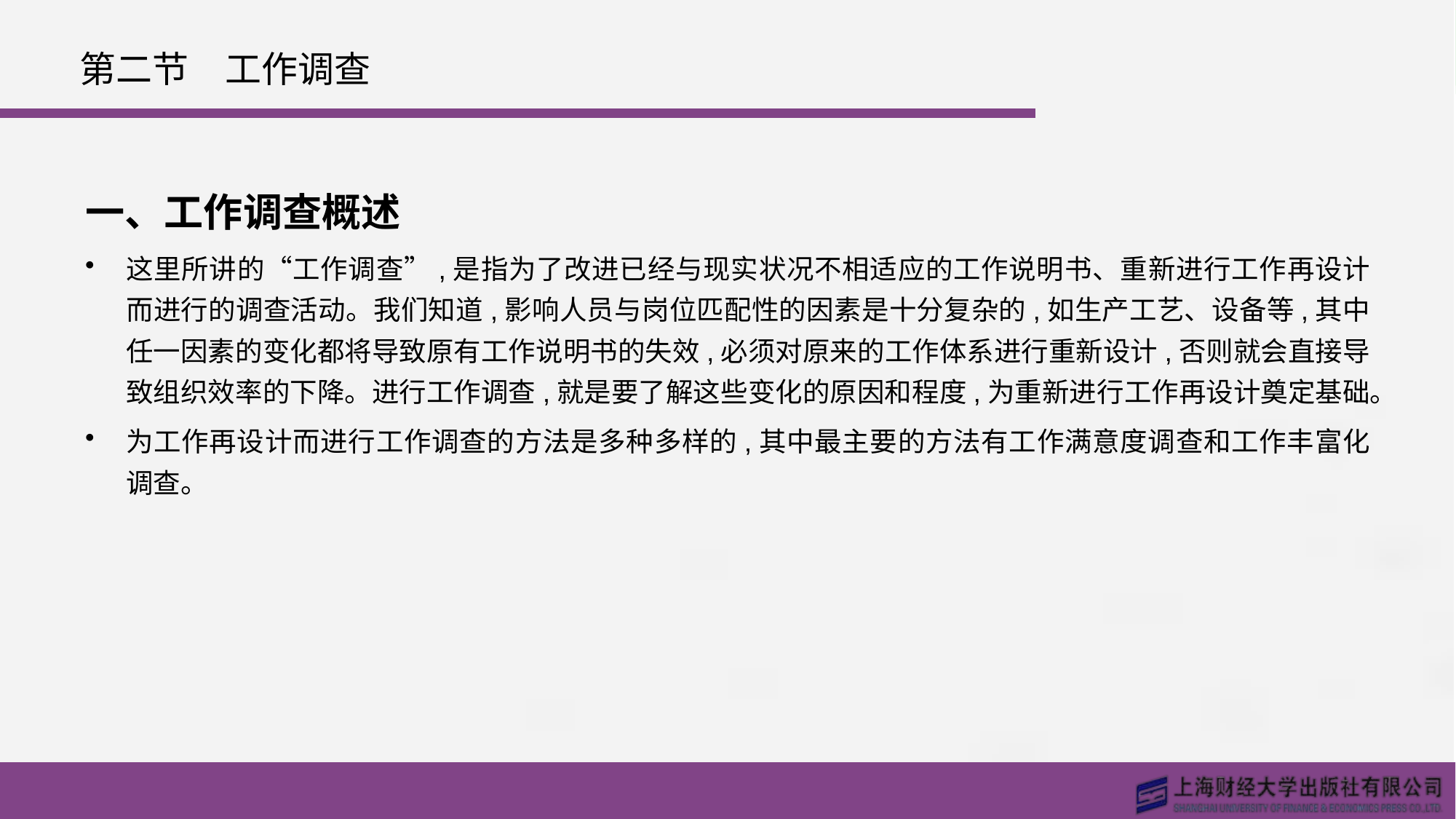

# 第二节　工作调查
一、工作调查概述
这里所讲的“工作调查”,是指为了改进已经与现实状况不相适应的工作说明书、重新进行工作再设计而进行的调查活动。我们知道,影响人员与岗位匹配性的因素是十分复杂的,如生产工艺、设备等,其中任一因素的变化都将导致原有工作说明书的失效,必须对原来的工作体系进行重新设计,否则就会直接导致组织效率的下降。进行工作调查,就是要了解这些变化的原因和程度,为重新进行工作再设计奠定基础。
为工作再设计而进行工作调查的方法是多种多样的,其中最主要的方法有工作满意度调查和工作丰富化调查。